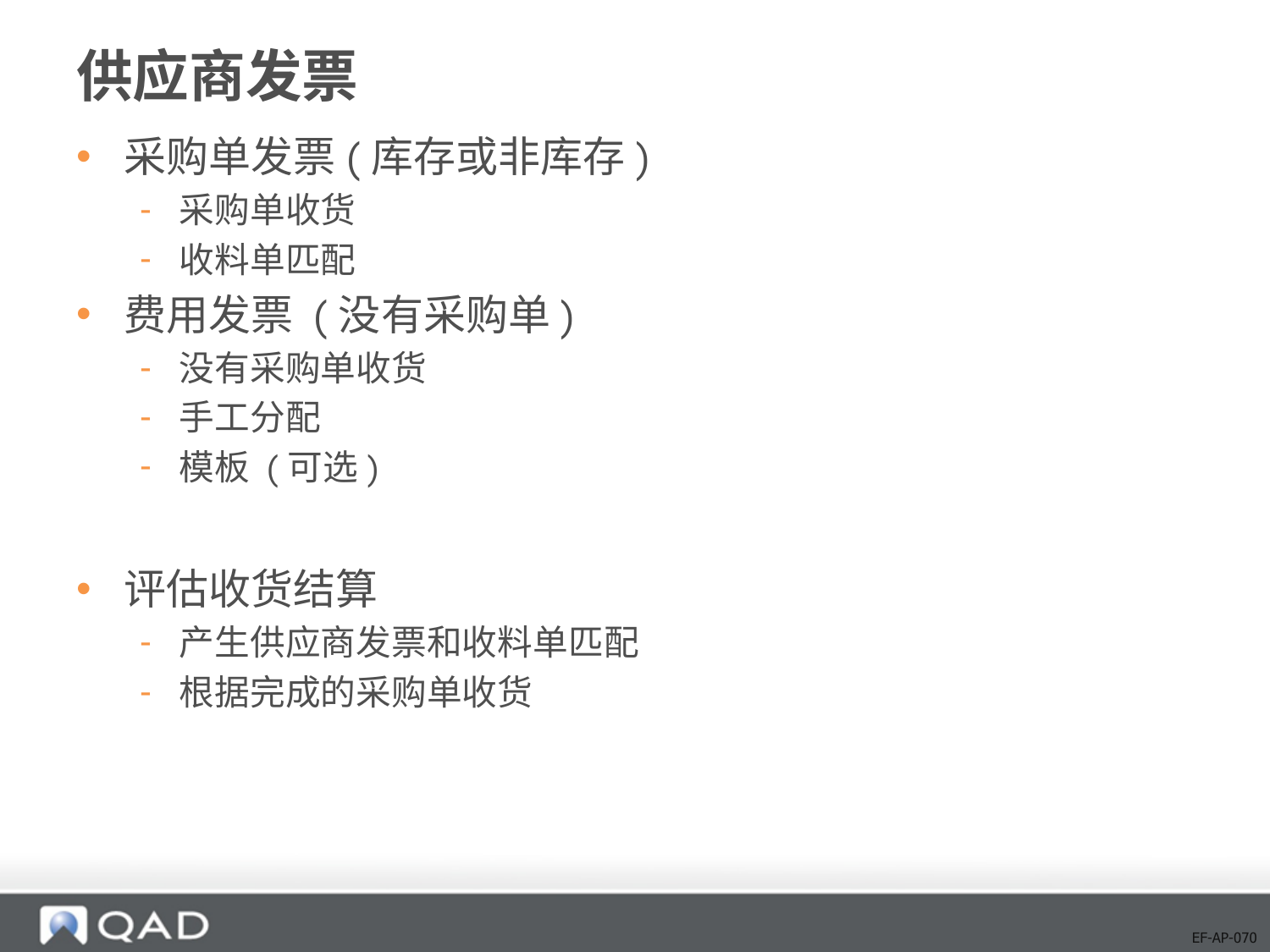

# 供应商发票
采购单发票(库存或非库存)
采购单收货
收料单匹配
费用发票 (没有采购单)
没有采购单收货
手工分配
模板 (可选)

评估收货结算
产生供应商发票和收料单匹配
根据完成的采购单收货
EF-AP-070